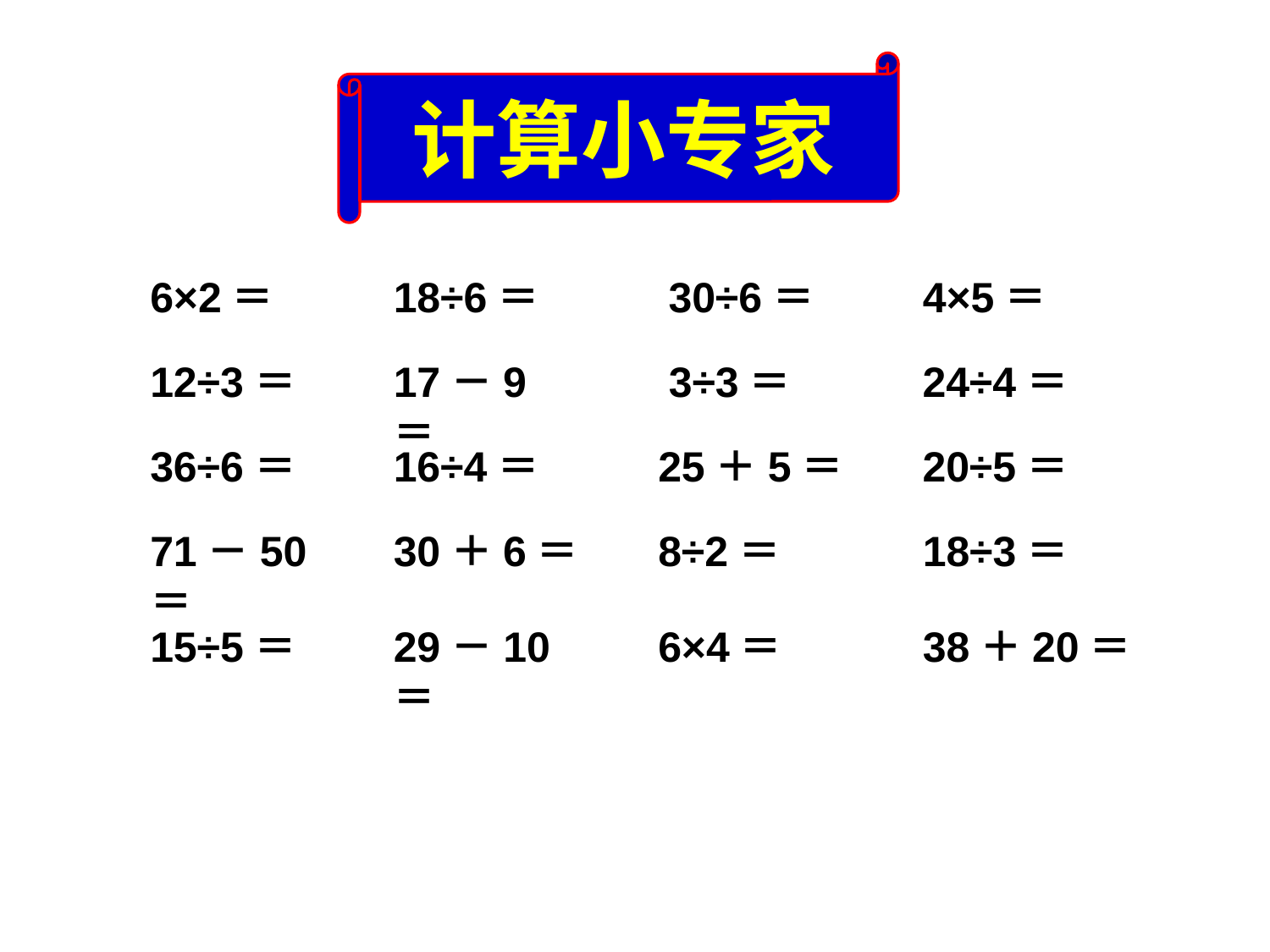

计算小专家
6×2＝
18÷6＝
30÷6＝
4×5＝

12÷3＝
17－9＝
3÷3＝
24÷4＝
36÷6＝
16÷4＝
25＋5＝
20÷5＝
71－50＝
30＋6＝
8÷2＝
18÷3＝
15÷5＝
29－10＝
6×4＝
38＋20＝